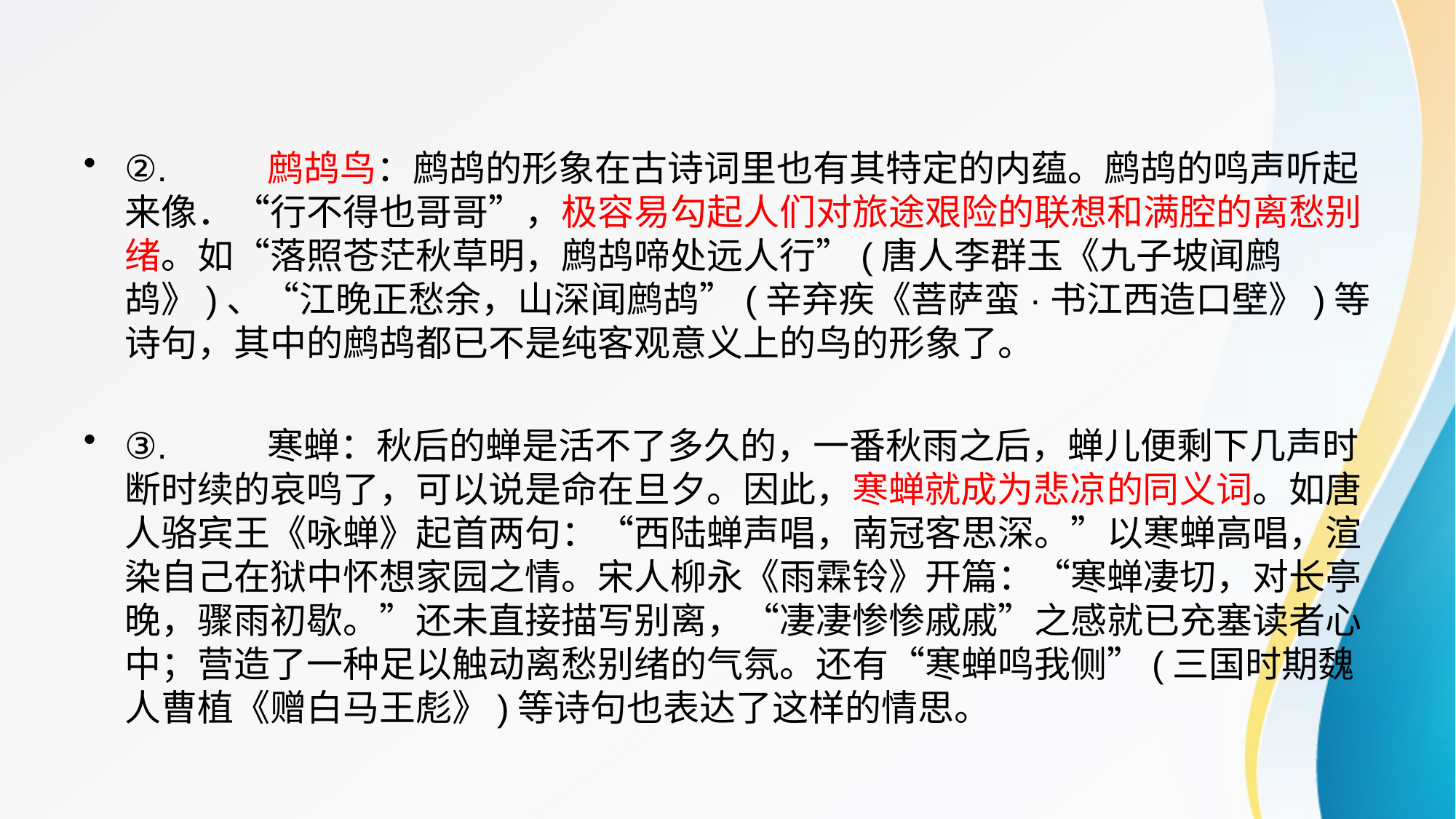

#
②.         鹧鸪鸟：鹧鸪的形象在古诗词里也有其特定的内蕴。鹧鸪的鸣声听起来像．“行不得也哥哥”，极容易勾起人们对旅途艰险的联想和满腔的离愁别绪。如“落照苍茫秋草明，鹧鸪啼处远人行”(唐人李群玉《九子坡闻鹧鸪》)、“江晚正愁余，山深闻鹧鸪”(辛弃疾《菩萨蛮·书江西造口壁》)等诗句，其中的鹧鸪都已不是纯客观意义上的鸟的形象了。

③.         寒蝉：秋后的蝉是活不了多久的，一番秋雨之后，蝉儿便剩下几声时断时续的哀鸣了，可以说是命在旦夕。因此，寒蝉就成为悲凉的同义词。如唐人骆宾王《咏蝉》起首两句：“西陆蝉声唱，南冠客思深。”以寒蝉高唱，渲染自己在狱中怀想家园之情。宋人柳永《雨霖铃》开篇：“寒蝉凄切，对长亭晚，骤雨初歇。”还未直接描写别离，“凄凄惨惨戚戚”之感就已充塞读者心中；营造了一种足以触动离愁别绪的气氛。还有“寒蝉鸣我侧”(三国时期魏人曹植《赠白马王彪》)等诗句也表达了这样的情思。